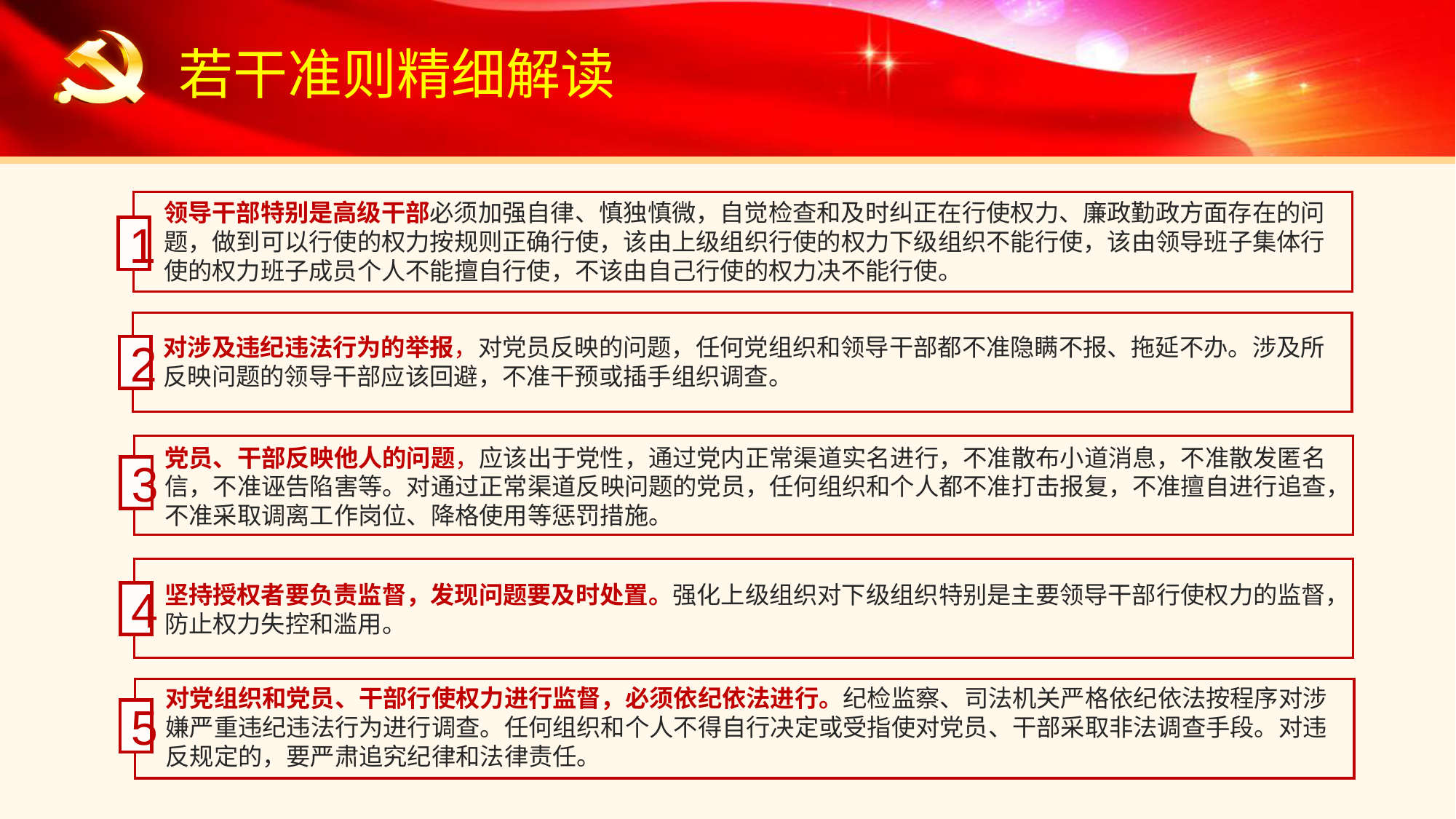

若干准则精细解读

领导干部特别是高级干部必须加强自律、慎独慎微，自觉检查和及时纠正在行使权力、廉政勤政方面存在的问题，做到可以行使的权力按规则正确行使，该由上级组织行使的权力下级组织不能行使，该由领导班子集体行使的权力班子成员个人不能擅自行使，不该由自己行使的权力决不能行使。
1

对涉及违纪违法行为的举报，对党员反映的问题，任何党组织和领导干部都不准隐瞒不报、拖延不办。涉及所反映问题的领导干部应该回避，不准干预或插手组织调查。
2

党员、干部反映他人的问题，应该出于党性，通过党内正常渠道实名进行，不准散布小道消息，不准散发匿名信，不准诬告陷害等。对通过正常渠道反映问题的党员，任何组织和个人都不准打击报复，不准擅自进行追查，不准采取调离工作岗位、降格使用等惩罚措施。
3

坚持授权者要负责监督，发现问题要及时处置。强化上级组织对下级组织特别是主要领导干部行使权力的监督，防止权力失控和滥用。
4
对党组织和党员、干部行使权力进行监督，必须依纪依法进行。纪检监察、司法机关严格依纪依法按程序对涉嫌严重违纪违法行为进行调查。任何组织和个人不得自行决定或受指使对党员、干部采取非法调查手段。对违反规定的，要严肃追究纪律和法律责任。

5